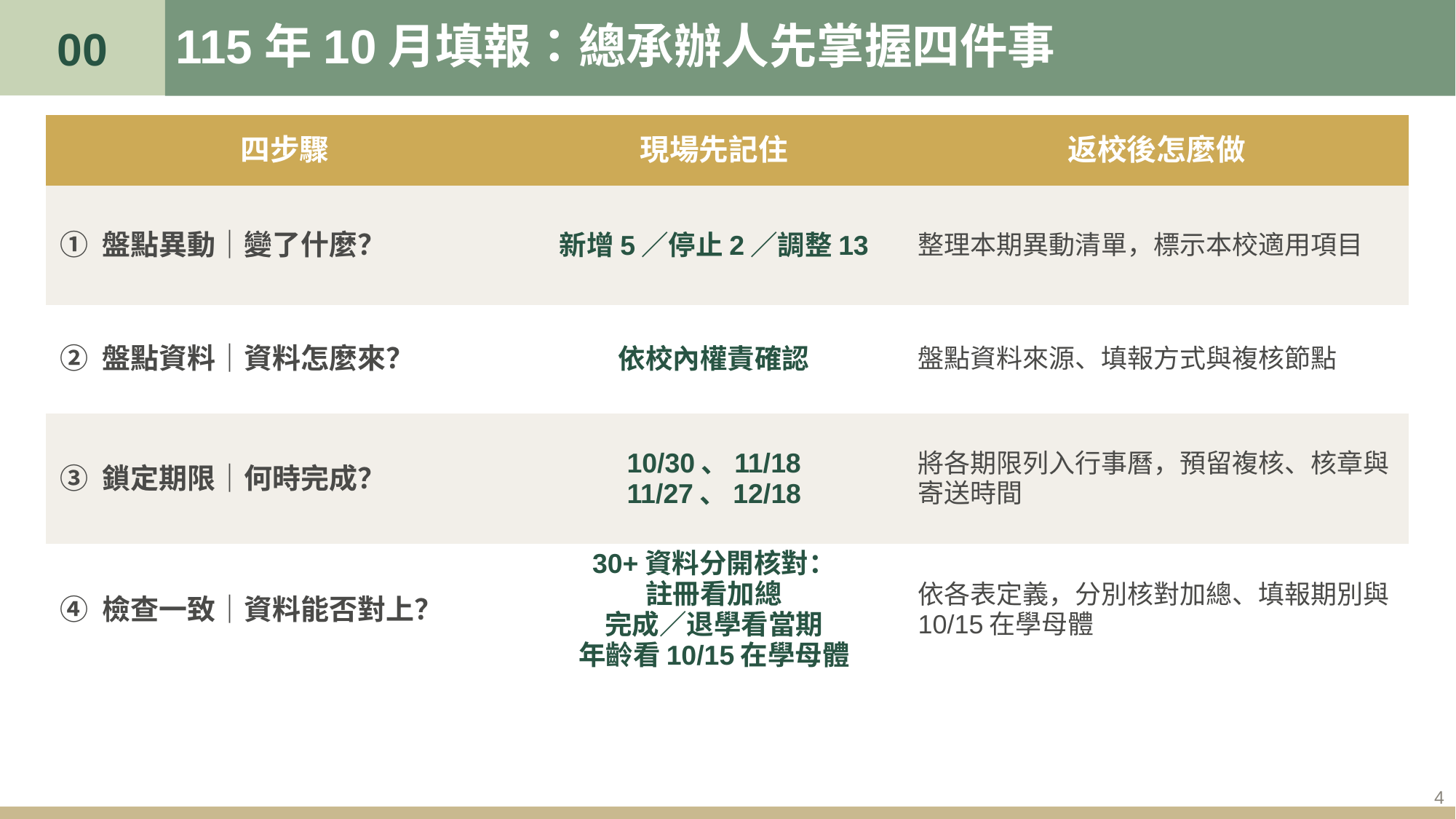

00
# 115年10月填報：總承辦人先掌握四件事
| 四步驟 | 現場先記住 | 返校後怎麼做 |
| --- | --- | --- |
| ① 盤點異動｜變了什麼？ | 新增5／停止2／調整13 | 整理本期異動清單，標示本校適用項目 |
| ② 盤點資料｜資料怎麼來？ | 依校內權責確認 | 盤點資料來源、填報方式與複核節點 |
| ③ 鎖定期限｜何時完成？ | 10/30、11/18 11/27、12/18 | 將各期限列入行事曆，預留複核、核章與寄送時間 |
| ④ 檢查一致｜資料能否對上？ | 30+資料分開核對： 註冊看加總 完成／退學看當期 年齡看10/15在學母體 | 依各表定義，分別核對加總、填報期別與10/15在學母體 |

4